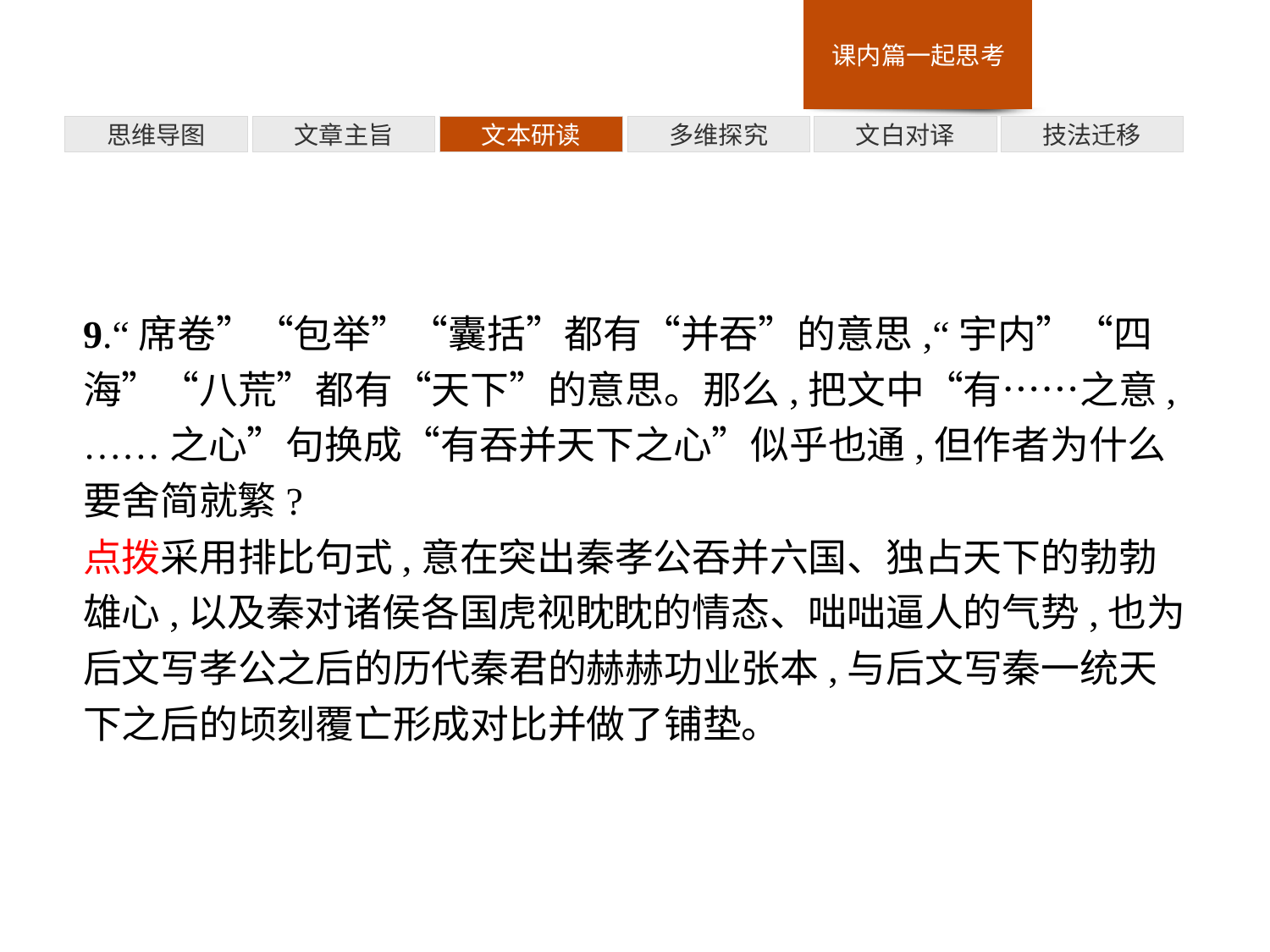

多维探究
思维导图
文章主旨
文本研读
文白对译
技法迁移
9.“席卷”“包举”“囊括”都有“并吞”的意思,“宇内”“四海”“八荒”都有“天下”的意思。那么,把文中“有……之意,……之心”句换成“有吞并天下之心”似乎也通,但作者为什么要舍简就繁?
点拨采用排比句式,意在突出秦孝公吞并六国、独占天下的勃勃雄心,以及秦对诸侯各国虎视眈眈的情态、咄咄逼人的气势,也为后文写孝公之后的历代秦君的赫赫功业张本,与后文写秦一统天下之后的顷刻覆亡形成对比并做了铺垫。